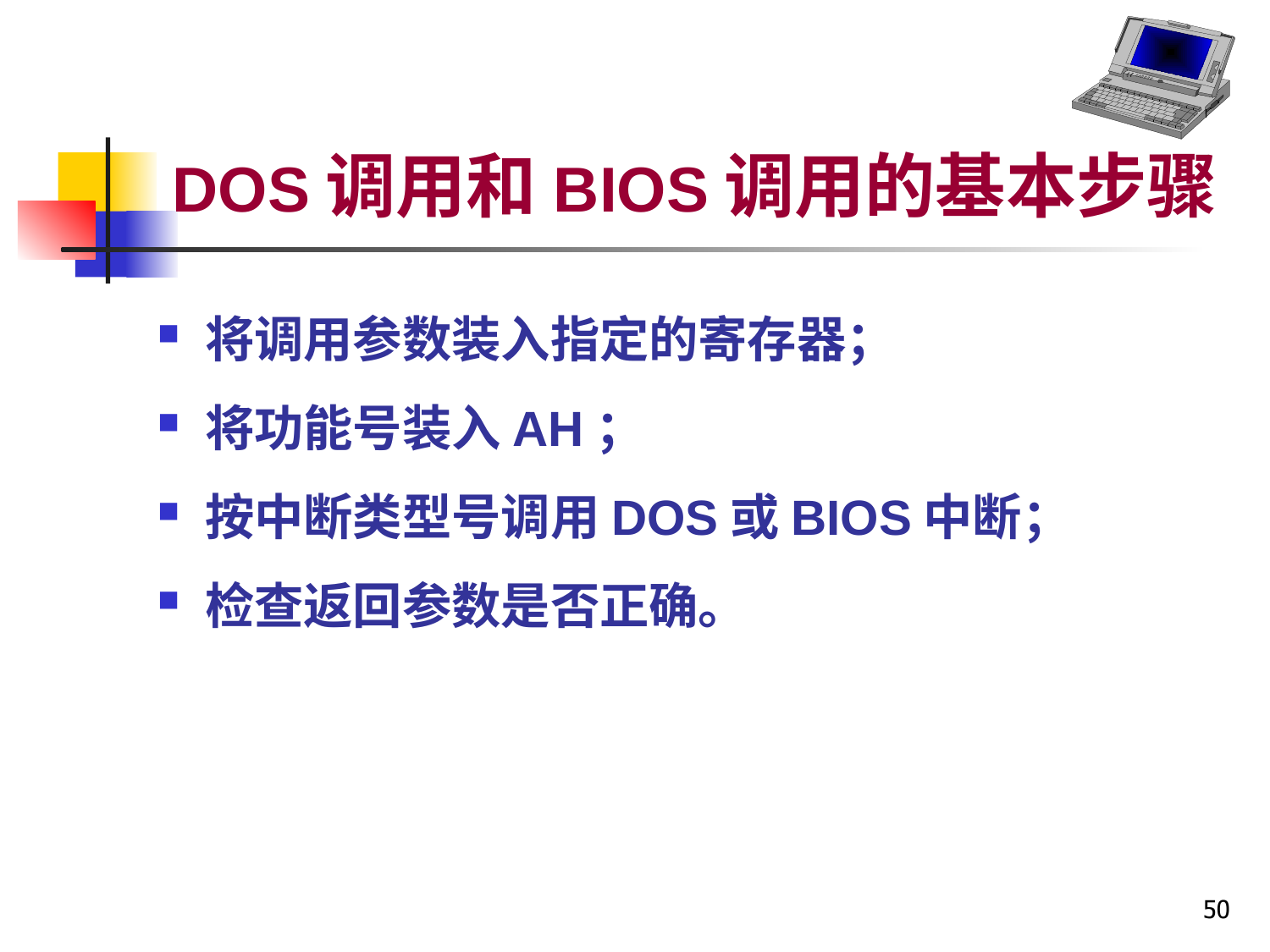

# DOS调用和BIOS调用的基本步骤
将调用参数装入指定的寄存器；
将功能号装入AH；
按中断类型号调用DOS或BIOS中断；
检查返回参数是否正确。

50